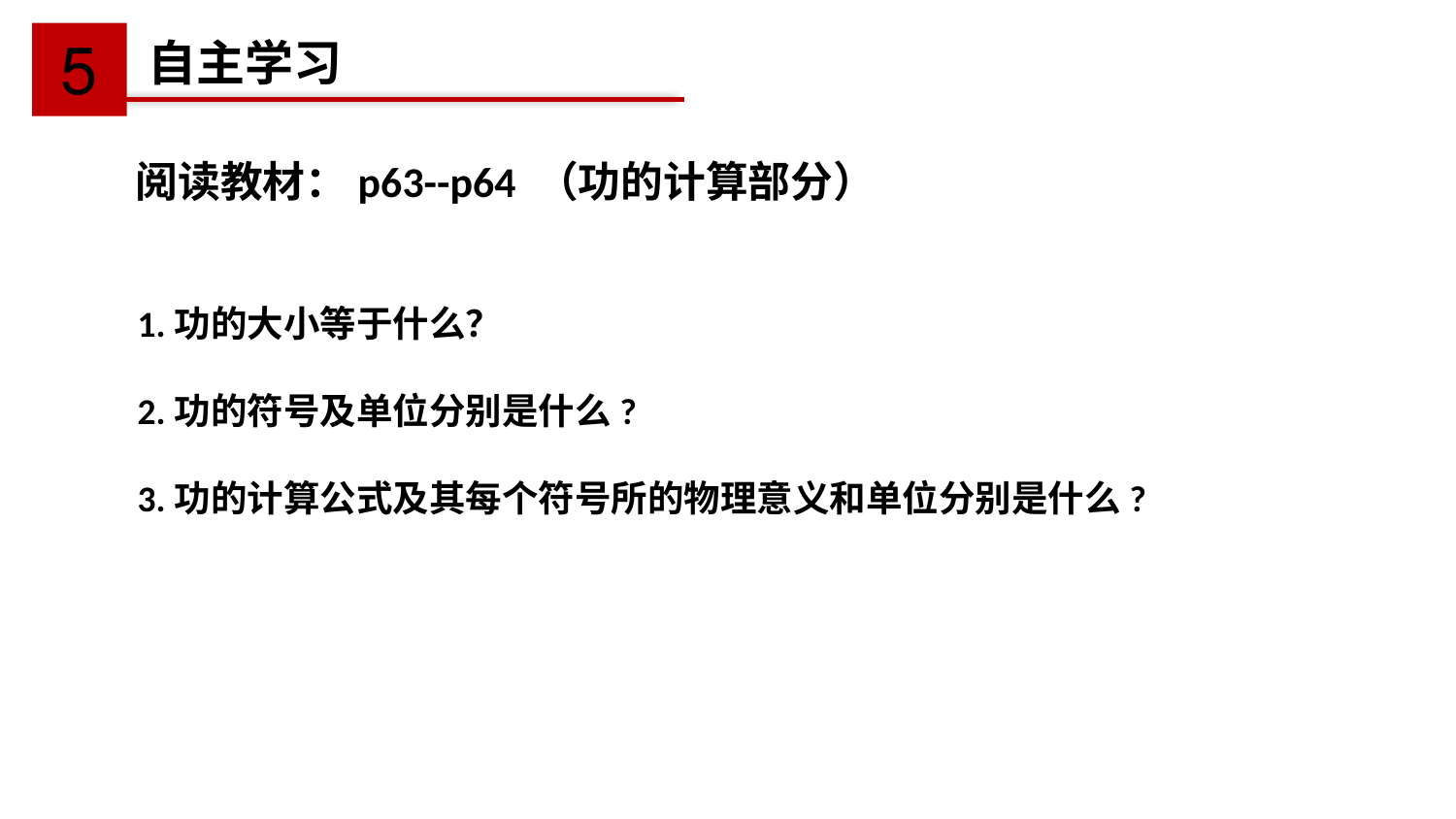

5
自主学习
阅读教材：p63--p64 （功的计算部分）
1.功的大小等于什么？

2.功的符号及单位分别是什么?

3.功的计算公式及其每个符号所的物理意义和单位分别是什么?